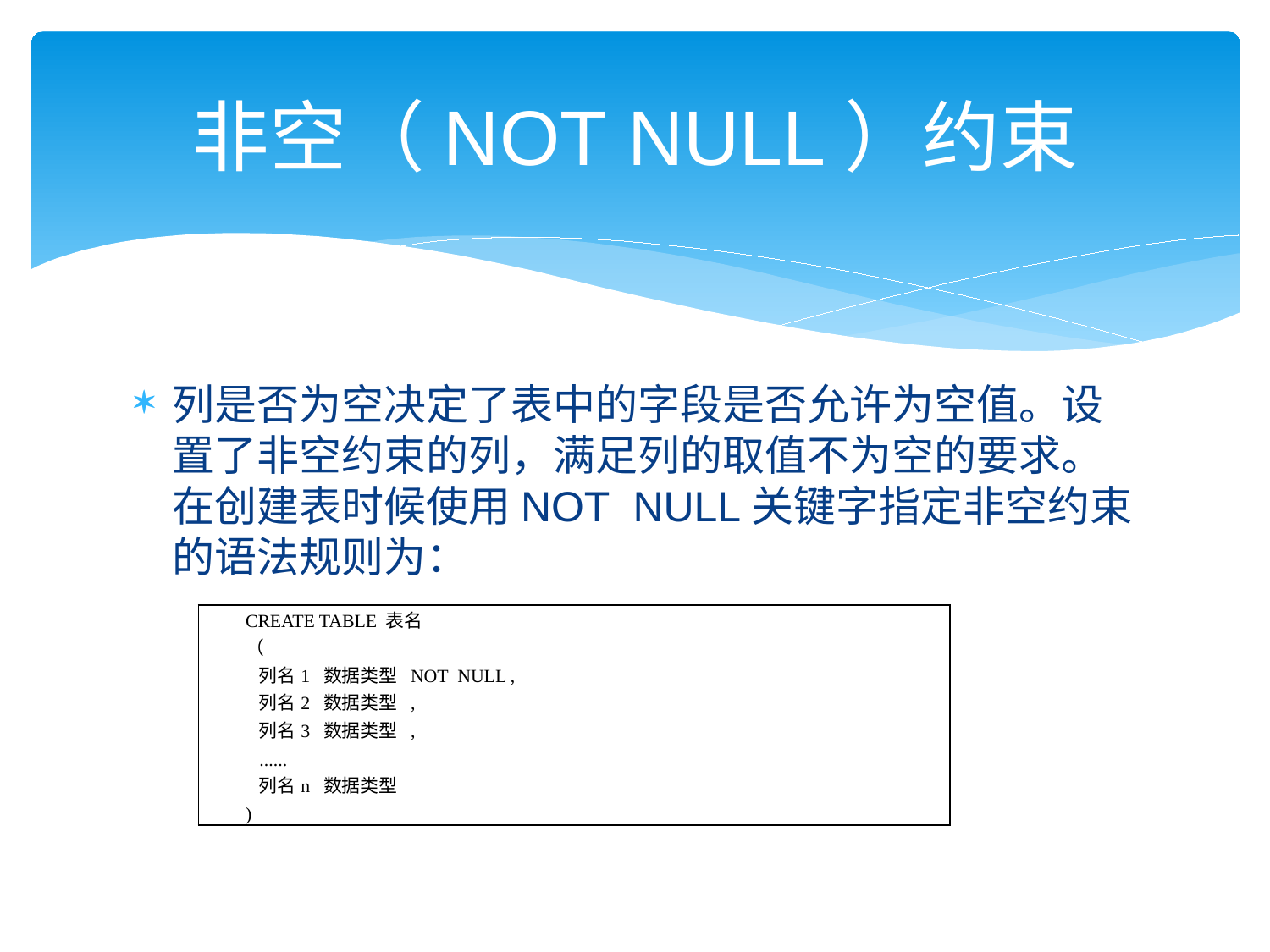

# 非空（NOT NULL）约束
列是否为空决定了表中的字段是否允许为空值。设置了非空约束的列，满足列的取值不为空的要求。在创建表时候使用NOT  NULL关键字指定非空约束的语法规则为：

| CREATE TABLE 表名 （ 列名1 数据类型 NOT NULL , 列名2 数据类型 , 列名3 数据类型 , ...... 列名n 数据类型 ) |
| --- |